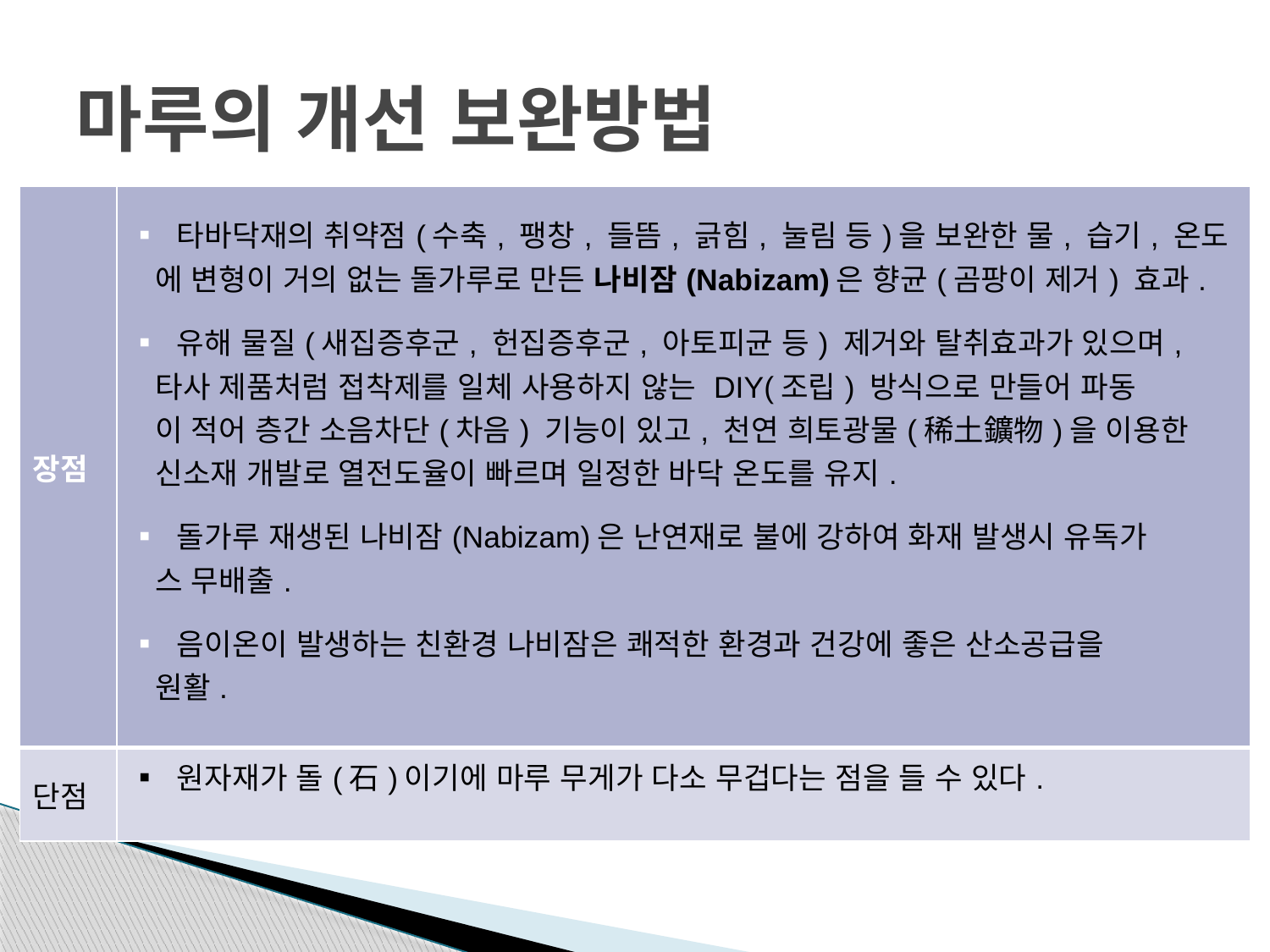

# 마루의 개선 보완방법
| 장점 | ▪ 타바닥재의 취약점(수축, 팽창, 들뜸, 긁힘, 눌림 등)을 보완한 물, 습기, 온도 에 변형이 거의 없는 돌가루로 만든 나비잠(Nabizam)은 향균(곰팡이 제거) 효과. ▪ 유해 물질(새집증후군, 헌집증후군, 아토피균 등) 제거와 탈취효과가 있으며, 타사 제품처럼 접착제를 일체 사용하지 않는 DIY(조립) 방식으로 만들어 파동 이 적어 층간 소음차단(차음) 기능이 있고, 천연 희토광물(稀土鑛物)을 이용한 신소재 개발로 열전도율이 빠르며 일정한 바닥 온도를 유지. ▪ 돌가루 재생된 나비잠(Nabizam)은 난연재로 불에 강하여 화재 발생시 유독가 스 무배출. ▪ 음이온이 발생하는 친환경 나비잠은 쾌적한 환경과 건강에 좋은 산소공급을 원활. |
| --- | --- |
| 단점 | ▪ 원자재가 돌(石)이기에 마루 무게가 다소 무겁다는 점을 들 수 있다. |